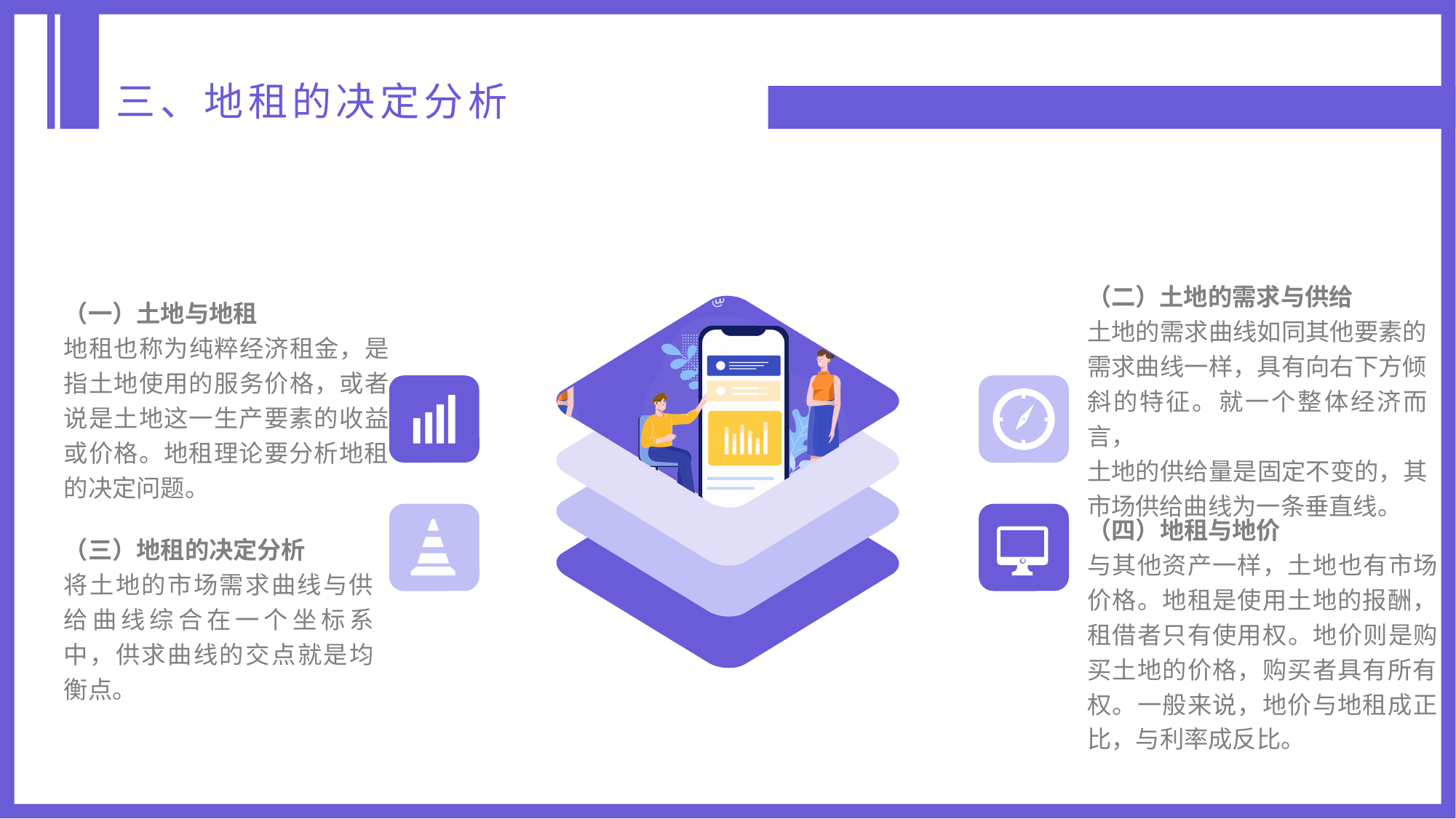

三、地租的决定分析
（二）土地的需求与供给
土地的需求曲线如同其他要素的需求曲线一样，具有向右下方倾斜的特征。就一个整体经济而言，
土地的供给量是固定不变的，其市场供给曲线为一条垂直线。
（一）土地与地租
地租也称为纯粹经济租金，是指土地使用的服务价格，或者说是土地这一生产要素的收益或价格。地租理论要分析地租的决定问题。

（四）地租与地价
与其他资产一样，土地也有市场价格。地租是使用土地的报酬，租借者只有使用权。地价则是购买土地的价格，购买者具有所有权。一般来说，地价与地租成正比，与利率成反比。

（三）地租的决定分析
将土地的市场需求曲线与供给曲线综合在一个坐标系中，供求曲线的交点就是均衡点。